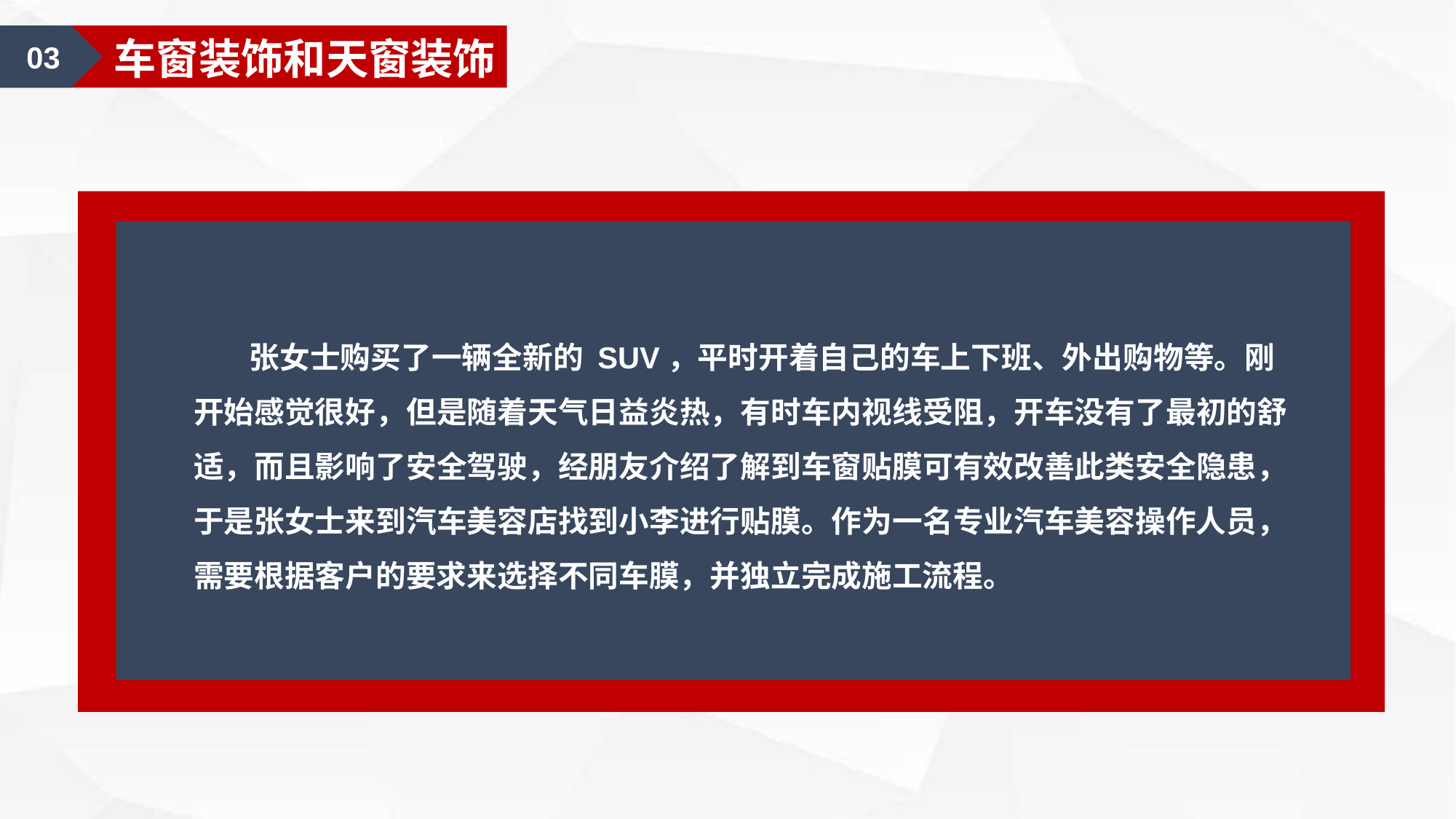

03
车窗装饰和天窗装饰

       张女士购买了一辆全新的 SUV，平时开着自己的车上下班、外出购物等。刚开始感觉很好，但是随着天气日益炎热，有时车内视线受阻，开车没有了最初的舒适，而且影响了安全驾驶，经朋友介绍了解到车窗贴膜可有效改善此类安全隐患，于是张女士来到汽车美容店找到小李进行贴膜。作为一名专业汽车美容操作人员，需要根据客户的要求来选择不同车膜，并独立完成施工流程。